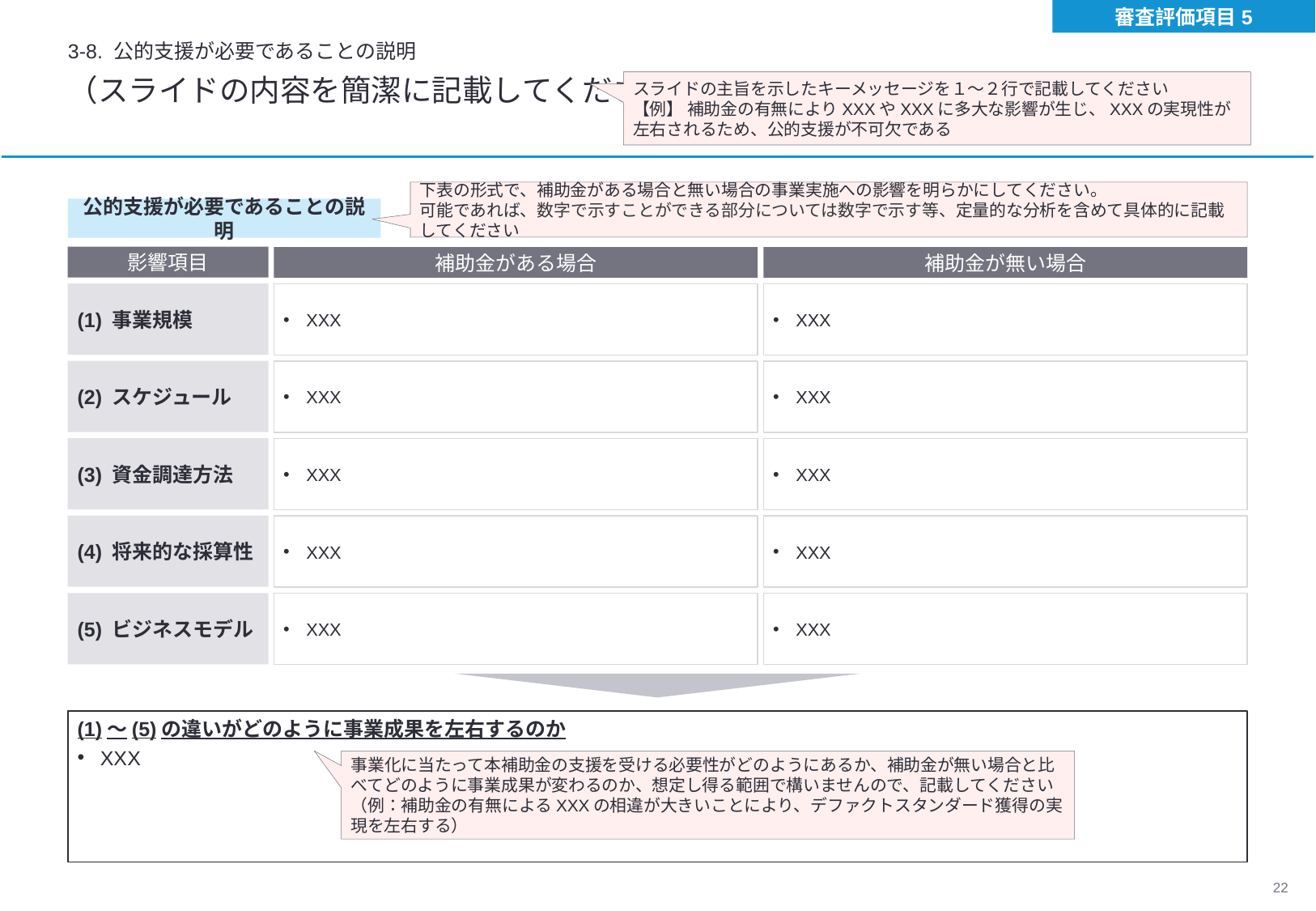

審査評価項目5
3-8. 公的支援が必要であることの説明
（スライドの内容を簡潔に記載してください）
スライドの主旨を示したキーメッセージを１～２行で記載してください
【例】 補助金の有無によりXXXやXXXに多大な影響が生じ、XXXの実現性が左右されるため、公的支援が不可欠である
下表の形式で、補助金がある場合と無い場合の事業実施への影響を明らかにしてください。
可能であれば、数字で示すことができる部分については数字で示す等、定量的な分析を含めて具体的に記載してください
公的支援が必要であることの説明
影響項目
(1) 事業規模
(2) スケジュール
(3) 資金調達方法
(4) 将来的な採算性
(5) ビジネスモデル
補助金がある場合
XXX
XXX
XXX
XXX
XXX
補助金が無い場合
XXX
XXX
XXX
XXX
XXX

(1)～(5)の違いがどのように事業成果を左右するのか
XXX
事業化に当たって本補助金の支援を受ける必要性がどのようにあるか、補助金が無い場合と比べてどのように事業成果が変わるのか、想定し得る範囲で構いませんので、記載してください（例：補助金の有無によるXXXの相違が大きいことにより、デファクトスタンダード獲得の実現を左右する）